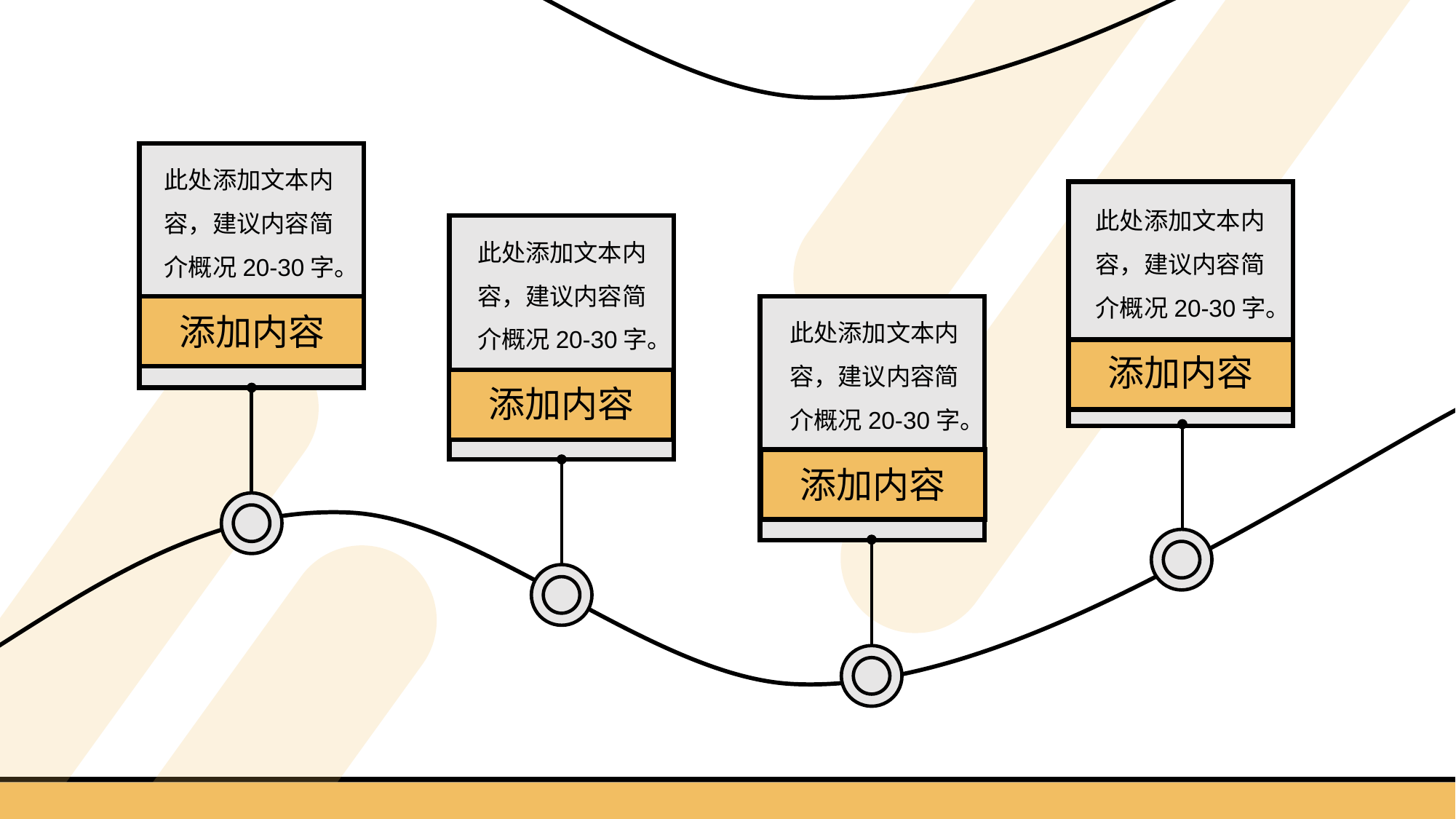

此处添加文本内容，建议内容简介概况20-30字。

此处添加文本内容，建议内容简介概况20-30字。

此处添加文本内容，建议内容简介概况20-30字。

此处添加文本内容，建议内容简介概况20-30字。
添加内容

添加内容

添加内容

添加内容